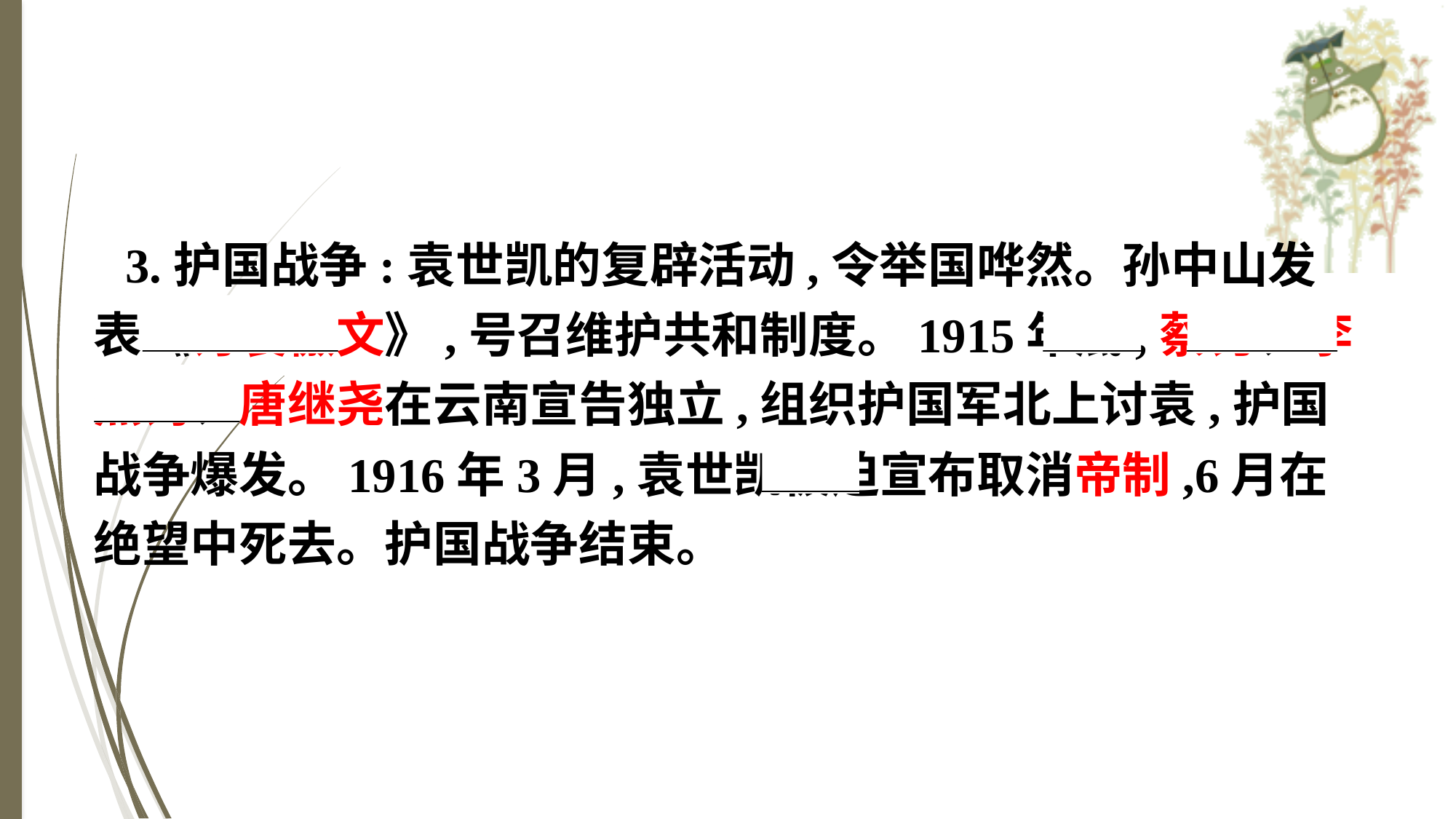

3.护国战争:袁世凯的复辟活动,令举国哗然。孙中山发表《讨袁檄文》,号召维护共和制度。1915年底,蔡锷、李烈钧、唐继尧在云南宣告独立,组织护国军北上讨袁,护国战争爆发。1916年3月,袁世凯被迫宣布取消帝制,6月在绝望中死去。护国战争结束。